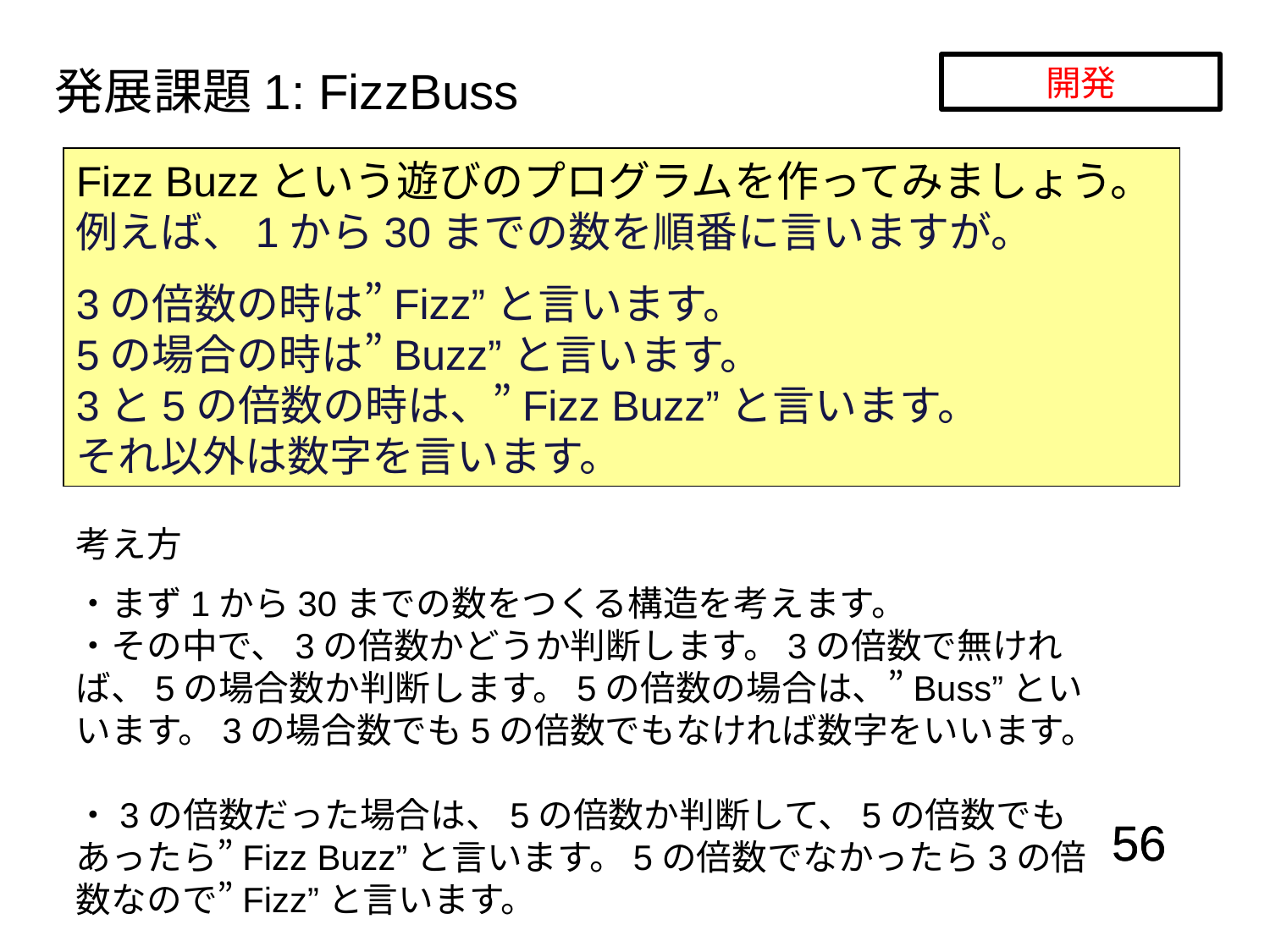

発展課題1: FizzBuss
開発
Fizz Buzzという遊びのプログラムを作ってみましょう。
例えば、1から30までの数を順番に言いますが。
3の倍数の時は”Fizz”と言います。
5の場合の時は”Buzz”と言います。
3と5の倍数の時は、”Fizz Buzz”と言います。
それ以外は数字を言います。
考え方
・まず1から30までの数をつくる構造を考えます。
・その中で、3の倍数かどうか判断します。3の倍数で無ければ、5の場合数か判断します。5の倍数の場合は、”Buss”といいます。3の場合数でも5の倍数でもなければ数字をいいます。
・3の倍数だった場合は、5の倍数か判断して、5の倍数でもあったら”Fizz Buzz”と言います。5の倍数でなかったら3の倍数なので”Fizz”と言います。
56
56